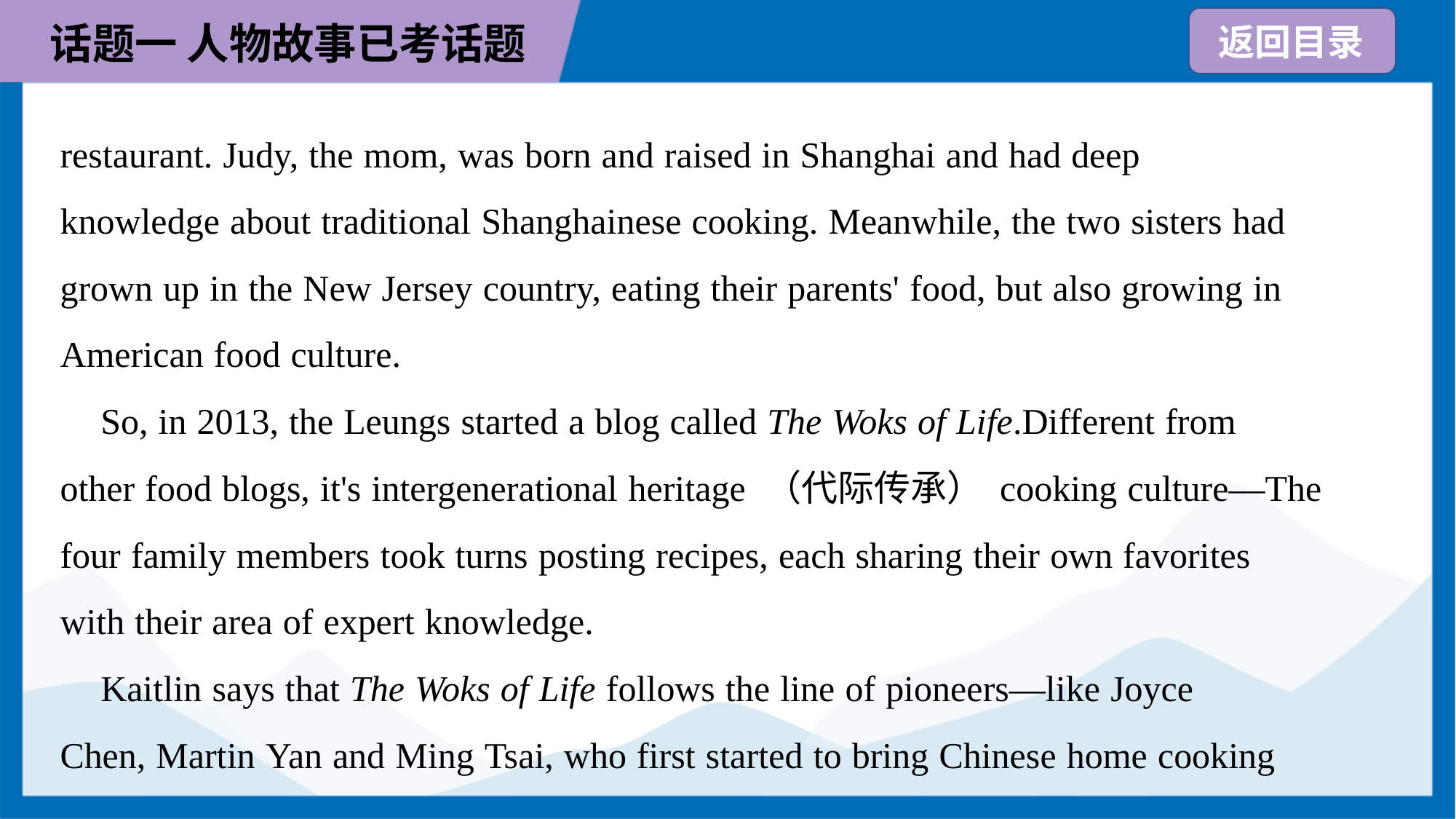

restaurant. Judy, the mom, was born and raised in Shanghai and had deep
knowledge about traditional Shanghainese cooking. Meanwhile, the two sisters had
grown up in the New Jersey country, eating their parents' food, but also growing in
American food culture.
    So, in 2013, the Leungs started a blog called The Woks of Life.Different from
other food blogs, it's intergenerational heritage （代际传承） cooking culture—The
four family members took turns posting recipes, each sharing their own favorites
with their area of expert knowledge.
    Kaitlin says that The Woks of Life follows the line of pioneers—like Joyce
Chen, Martin Yan and Ming Tsai, who first started to bring Chinese home cooking